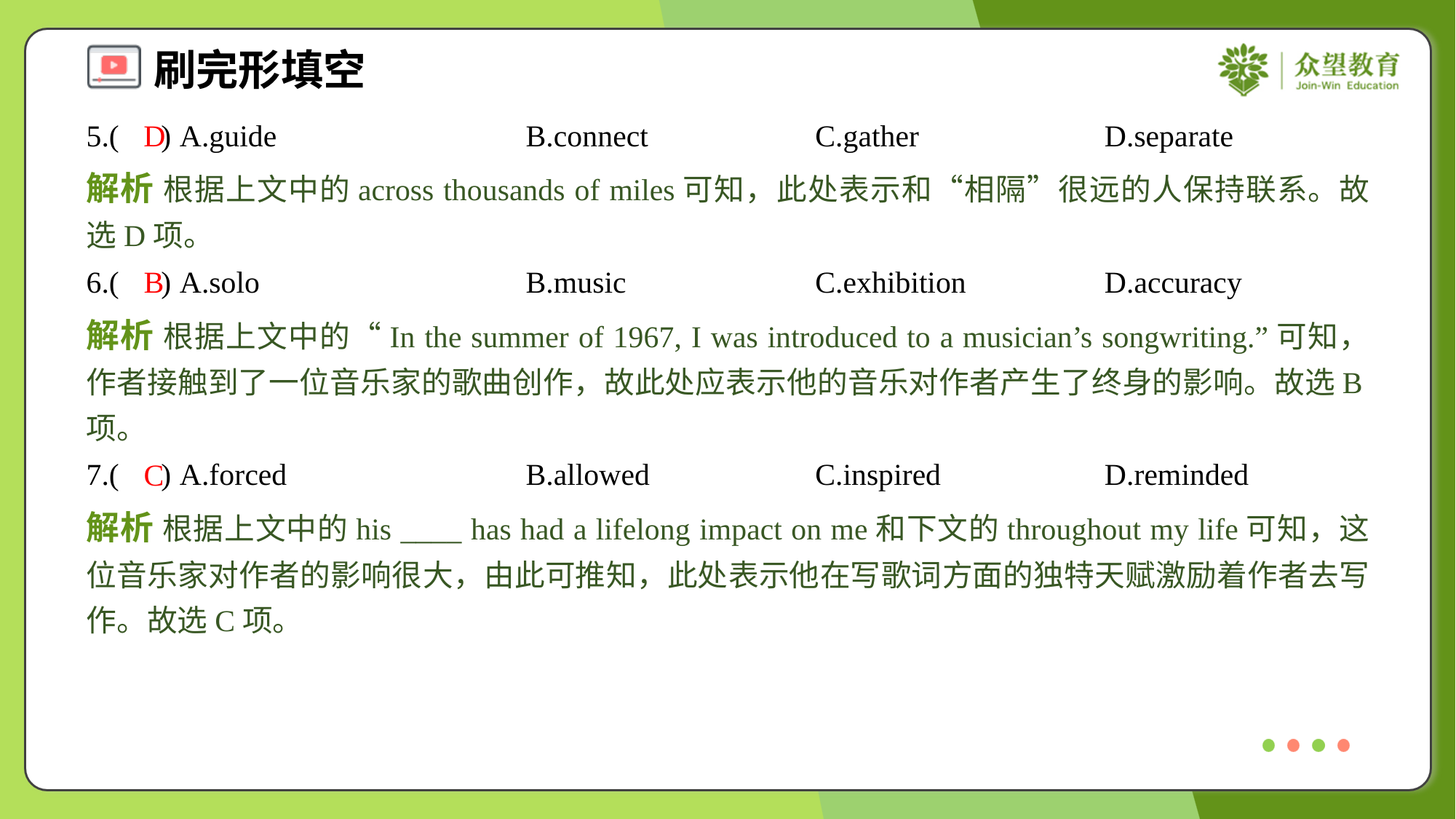

5.(     ) A.guide	B.connect	C.gather	D.separate
D
解析 根据上文中的across thousands of miles可知，此处表示和“相隔”很远的人保持联系。故选D项。
6.(     ) A.solo	B.music	C.exhibition	D.accuracy
B
解析 根据上文中的“In the summer of 1967, I was introduced to a musician’s songwriting.”可知，作者接触到了一位音乐家的歌曲创作，故此处应表示他的音乐对作者产生了终身的影响。故选B项。
7.(     ) A.forced	B.allowed	C.inspired	D.reminded
C
解析 根据上文中的his ____ has had a lifelong impact on me和下文的throughout my life可知，这位音乐家对作者的影响很大，由此可推知，此处表示他在写歌词方面的独特天赋激励着作者去写作。故选C项。